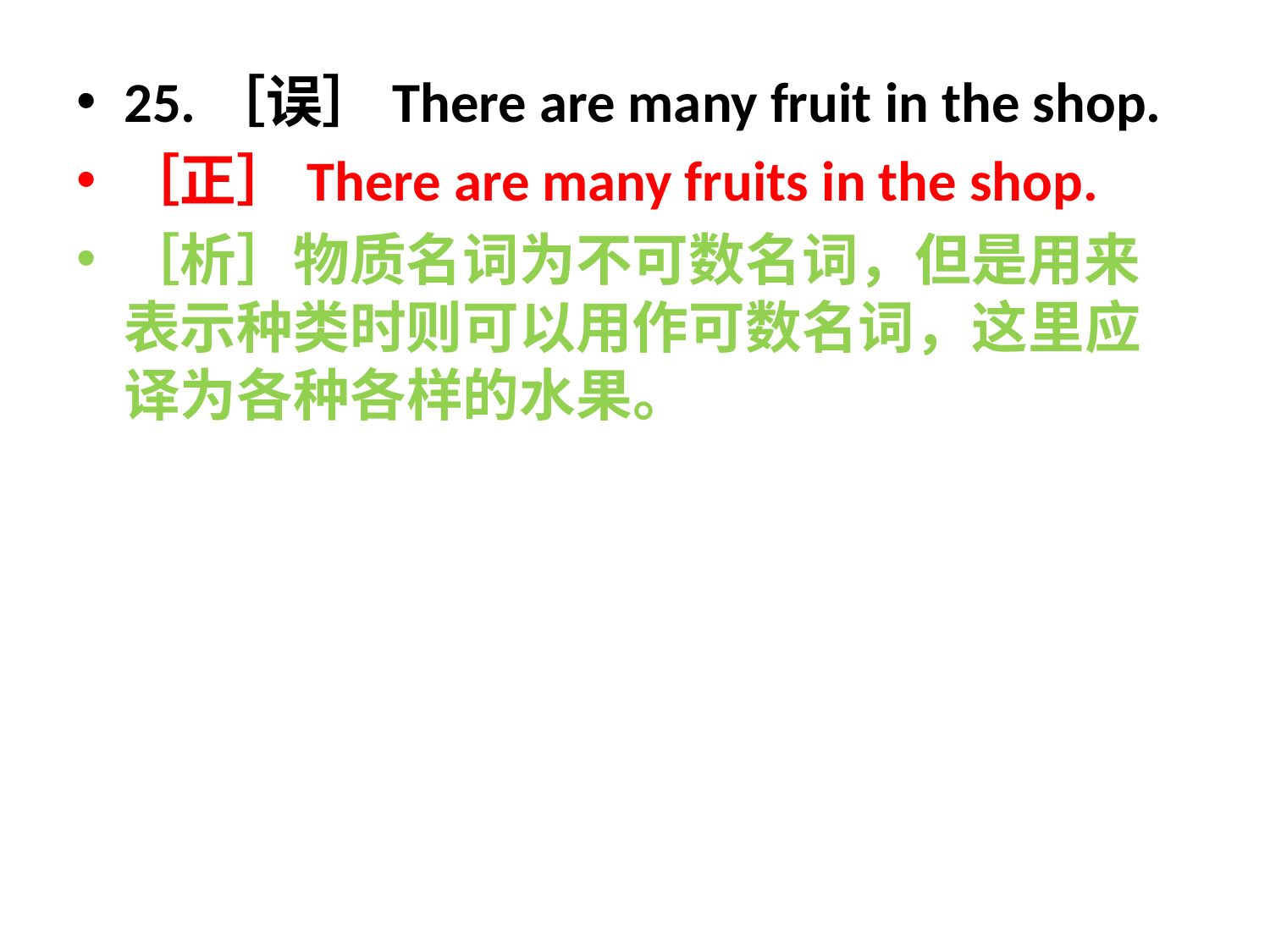

25.［误］There are many fruit in the shop.
［正］There are many fruits in the shop.
［析］物质名词为不可数名词，但是用来表示种类时则可以用作可数名词，这里应译为各种各样的水果。